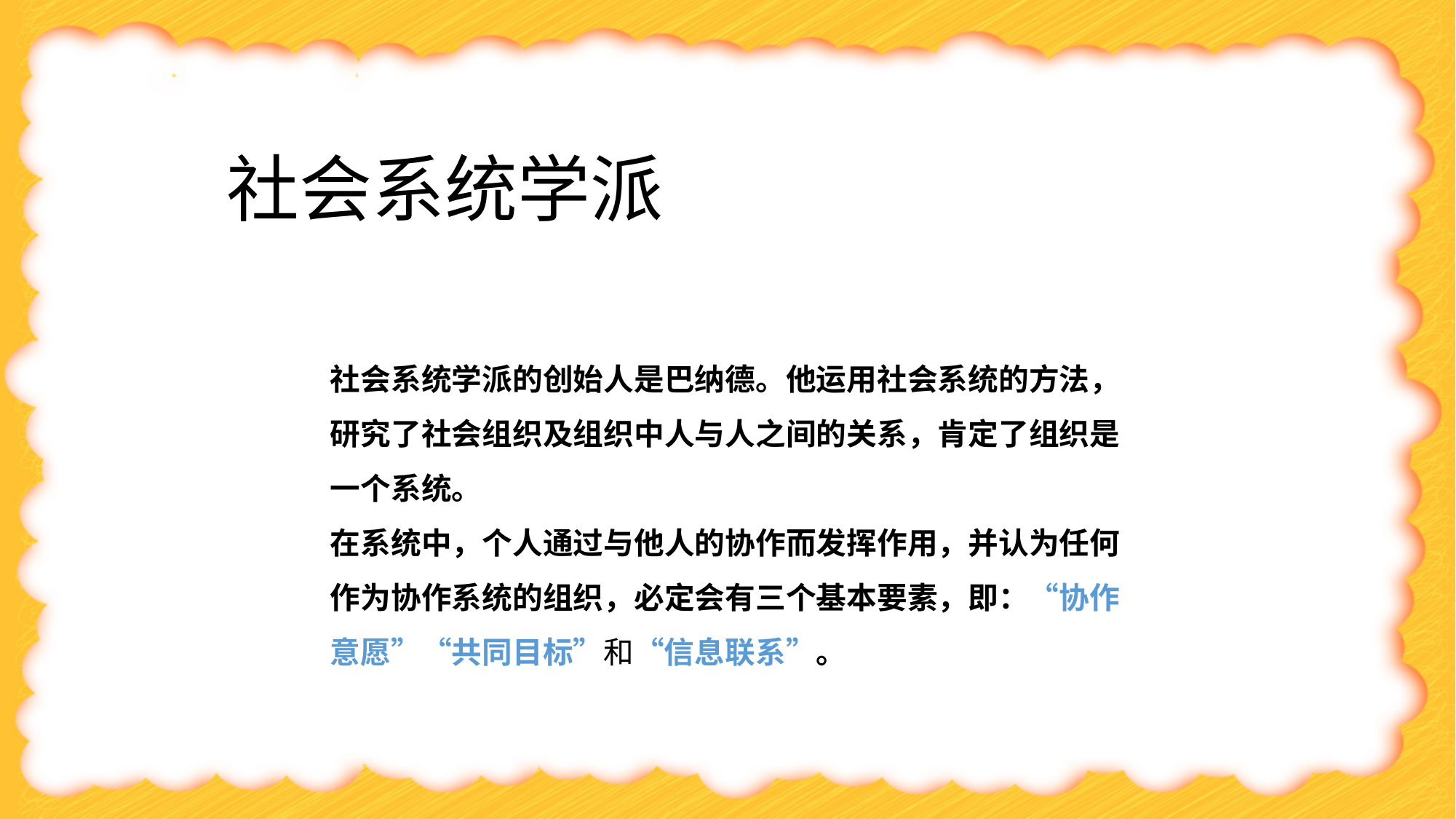

社会系统学派
社会系统学派的创始人是巴纳德。他运用社会系统的方法，研究了社会组织及组织中人与人之间的关系，肯定了组织是一个系统。
在系统中，个人通过与他人的协作而发挥作用，并认为任何作为协作系统的组织，必定会有三个基本要素，即：“协作意愿”“共同目标”和“信息联系”。